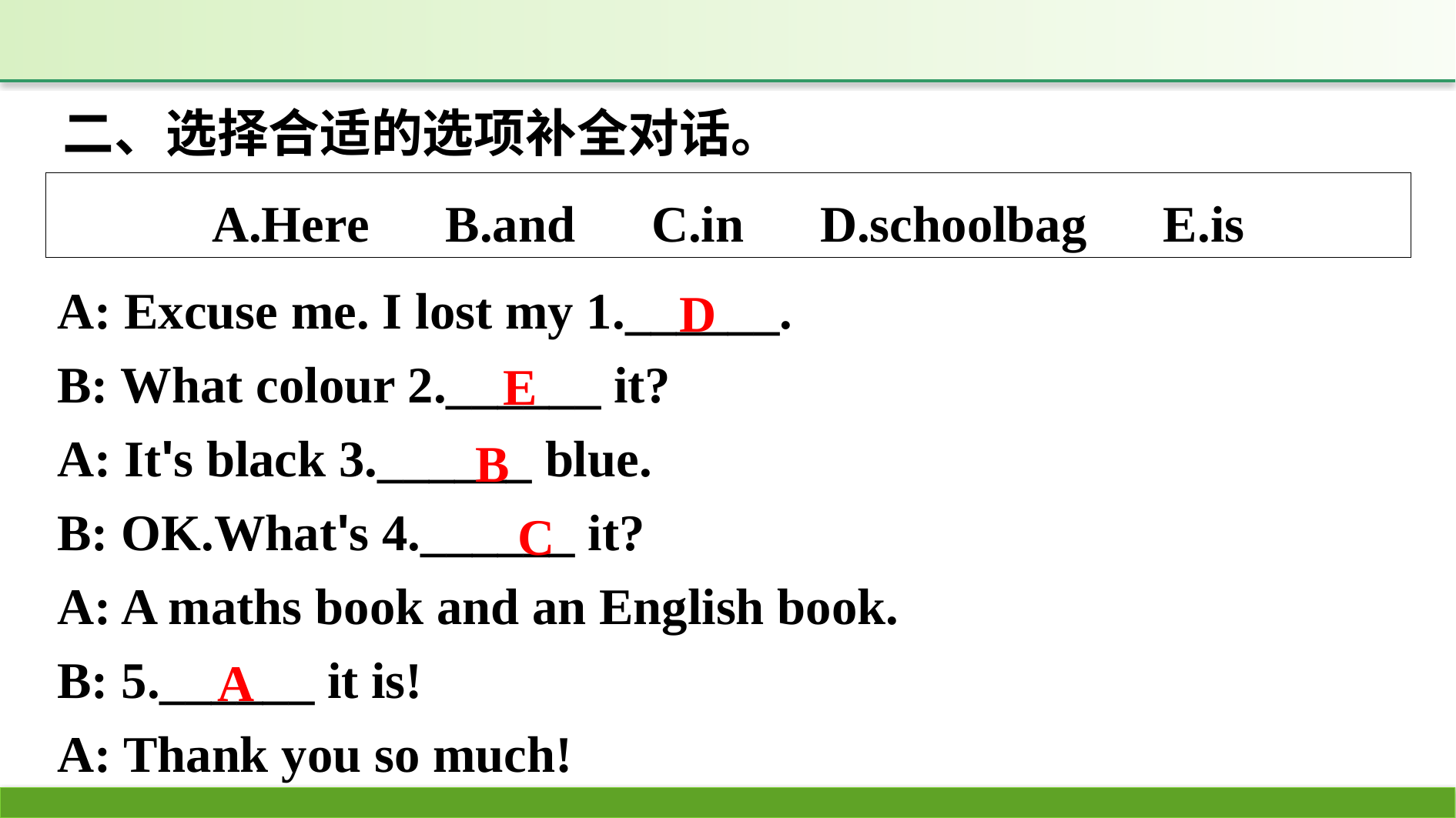

二、选择合适的选项补全对话。
A.Here　B.and　C.in　D.schoolbag　E.is
A: Excuse me. I lost my 1.______.
B: What colour 2.______ it?
A: It's black 3.______ blue.
B: OK.What's 4.______ it?
A: A maths book and an English book.
B: 5.______ it is!
A: Thank you so much!
D
E
B
C
A